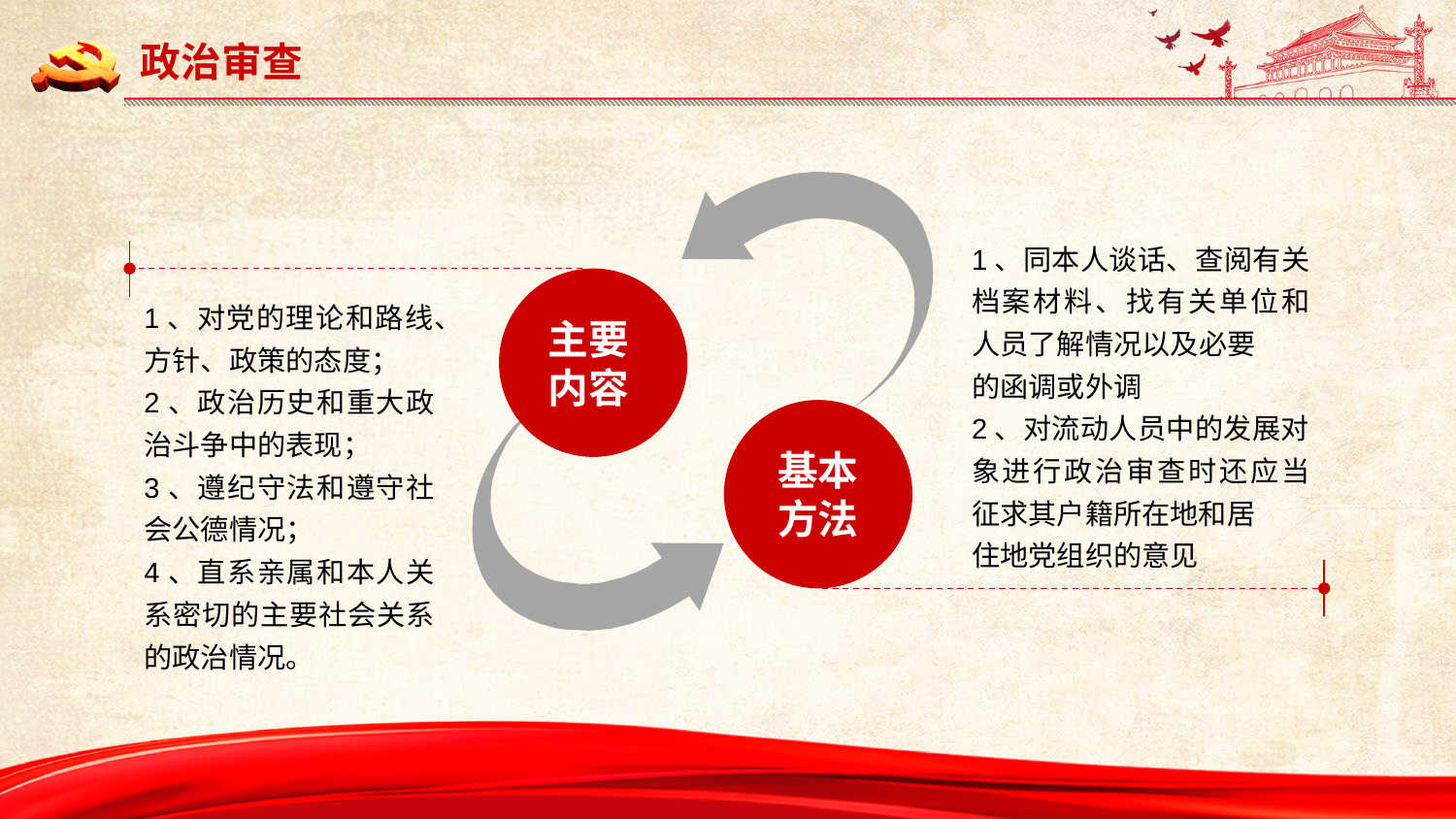

政治审查

1、同本人谈话、查阅有关档案材料、找有关单位和人员了解情况以及必要
的函调或外调
2、对流动人员中的发展对象进行政治审查时还应当征求其户籍所在地和居
住地党组织的意见
主要内容
1、对党的理论和路线、方针、政策的态度；
2、政治历史和重大政治斗争中的表现；
3、遵纪守法和遵守社会公德情况；
4、直系亲属和本人关系密切的主要社会关系的政治情况。
基本方法